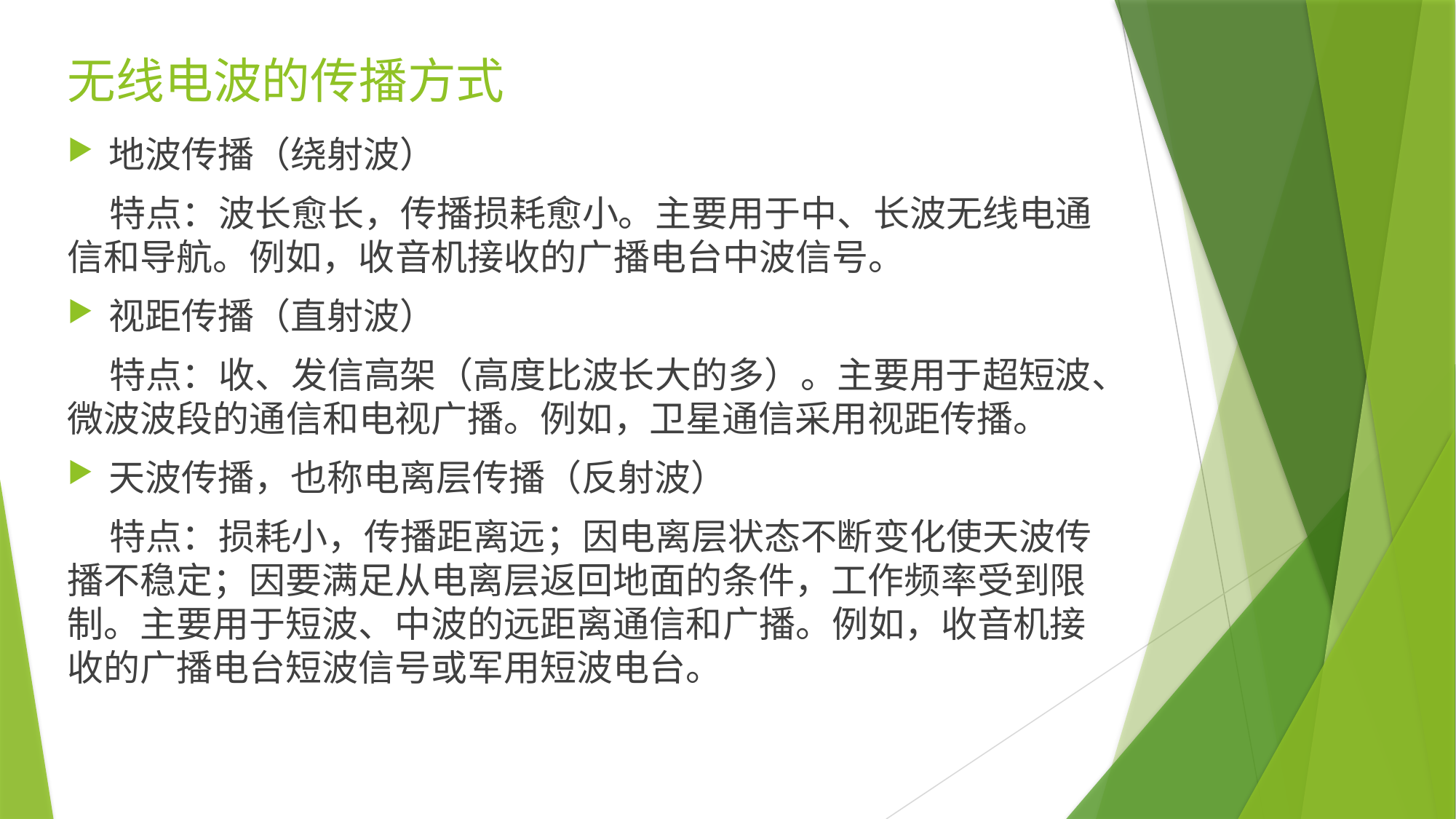

无线电波的传播方式
地波传播（绕射波）
    特点：波长愈长，传播损耗愈小。主要用于中、长波无线电通信和导航。例如，收音机接收的广播电台中波信号。
视距传播（直射波）
    特点：收、发信高架（高度比波长大的多）。主要用于超短波、微波波段的通信和电视广播。例如，卫星通信采用视距传播。
天波传播，也称电离层传播（反射波）
    特点：损耗小，传播距离远；因电离层状态不断变化使天波传播不稳定；因要满足从电离层返回地面的条件，工作频率受到限制。主要用于短波、中波的远距离通信和广播。例如，收音机接收的广播电台短波信号或军用短波电台。